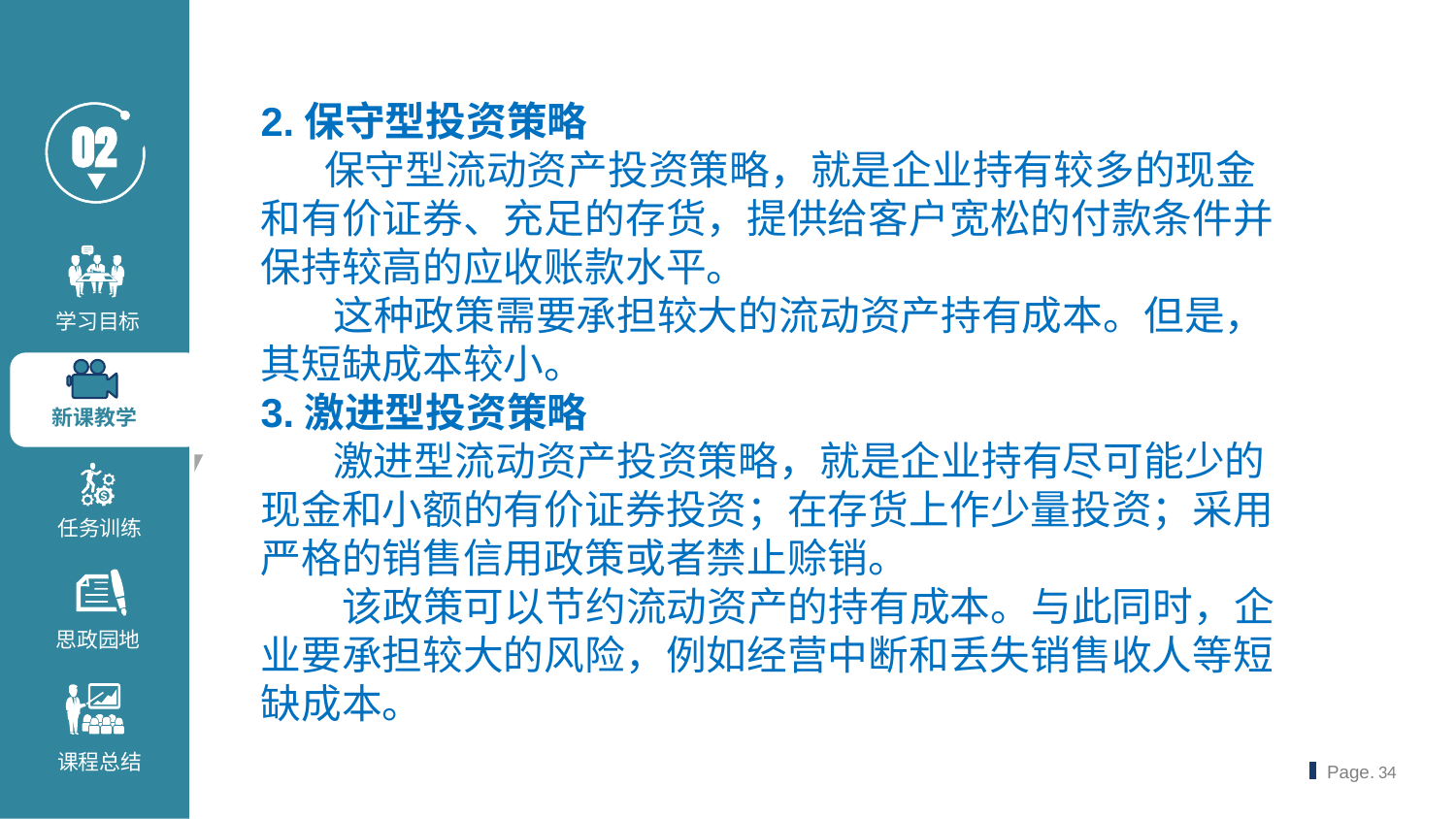

2.保守型投资策略
      保守型流动资产投资策略，就是企业持有较多的现金和有价证券、充足的存货，提供给客户宽松的付款条件并保持较高的应收账款水平。
       这种政策需要承担较大的流动资产持有成本。但是，其短缺成本较小。
3.激进型投资策略
       激进型流动资产投资策略，就是企业持有尽可能少的现金和小额的有价证券投资；在存货上作少量投资；采用严格的销售信用政策或者禁止赊销。
        该政策可以节约流动资产的持有成本。与此同时，企业要承担较大的风险，例如经营中断和丢失销售收人等短缺成本。